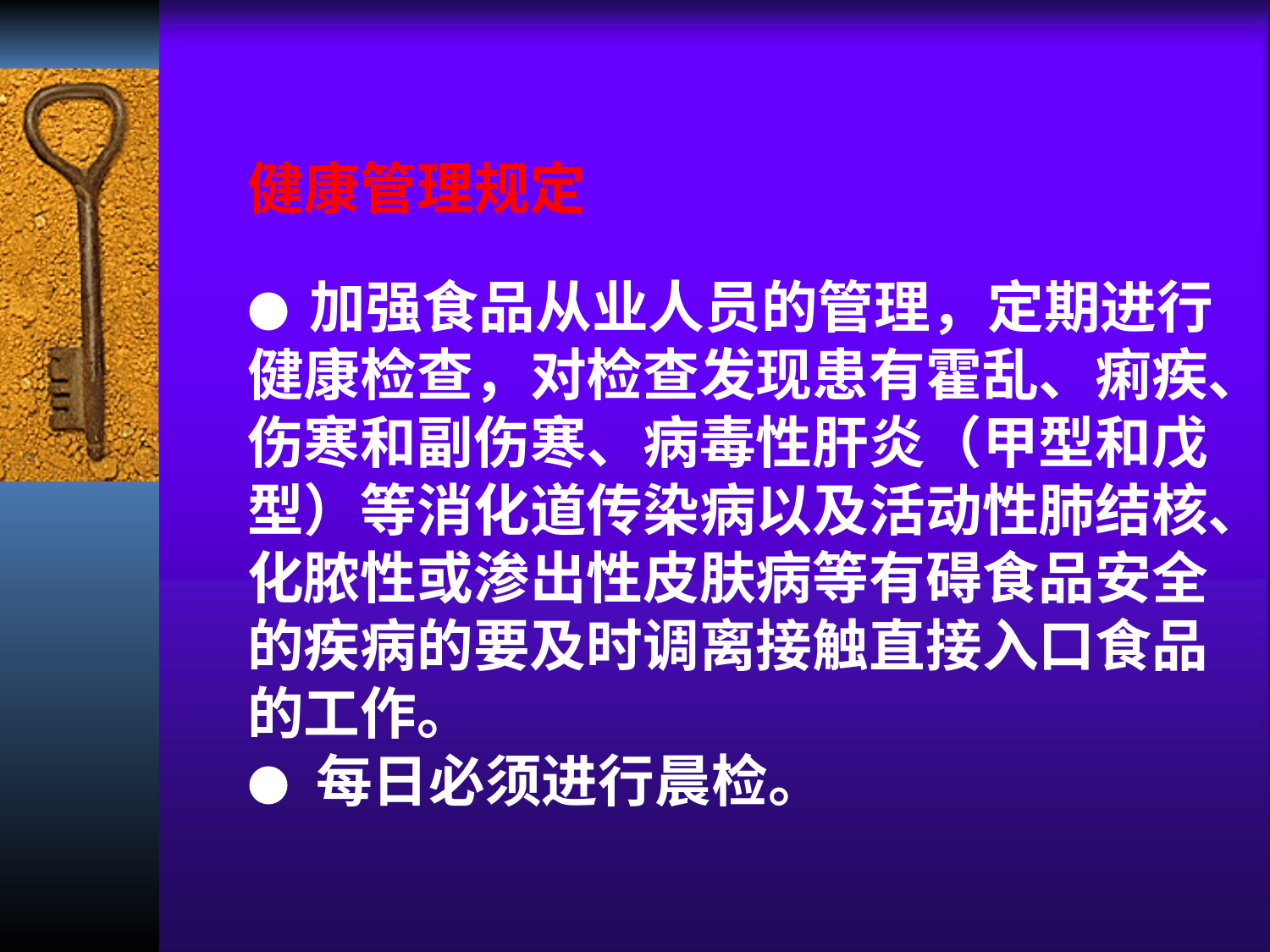

健康管理规定

● 加强食品从业人员的管理，定期进行健康检查，对检查发现患有霍乱、痢疾、伤寒和副伤寒、病毒性肝炎（甲型和戊型）等消化道传染病以及活动性肺结核、化脓性或渗出性皮肤病等有碍食品安全的疾病的要及时调离接触直接入口食品的工作。
● 每日必须进行晨检。